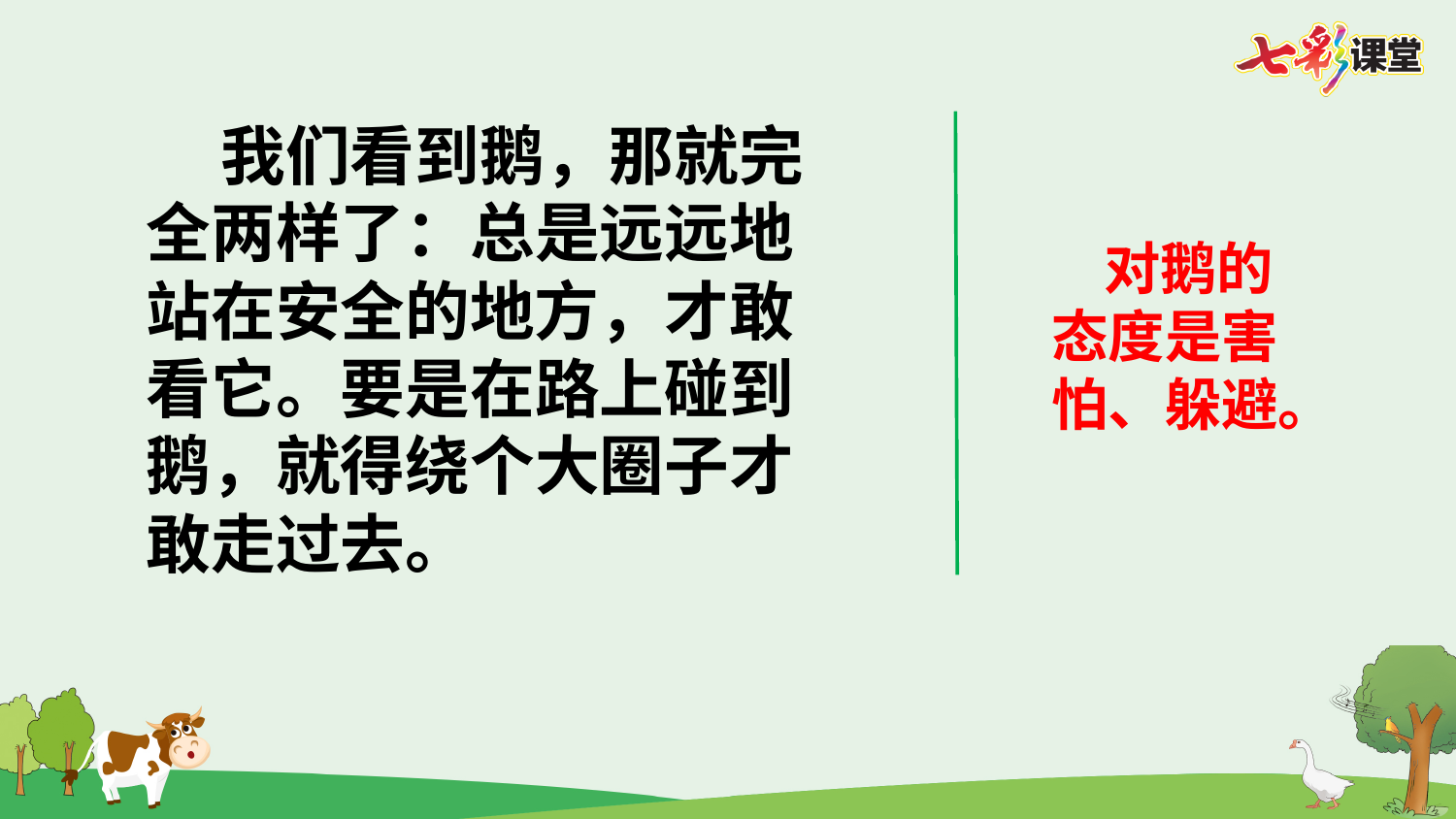

我们看到鹅，那就完全两样了：总是远远地站在安全的地方，才敢看它。要是在路上碰到鹅，就得绕个大圈子才敢走过去。
   对鹅的态度是害怕、躲避。